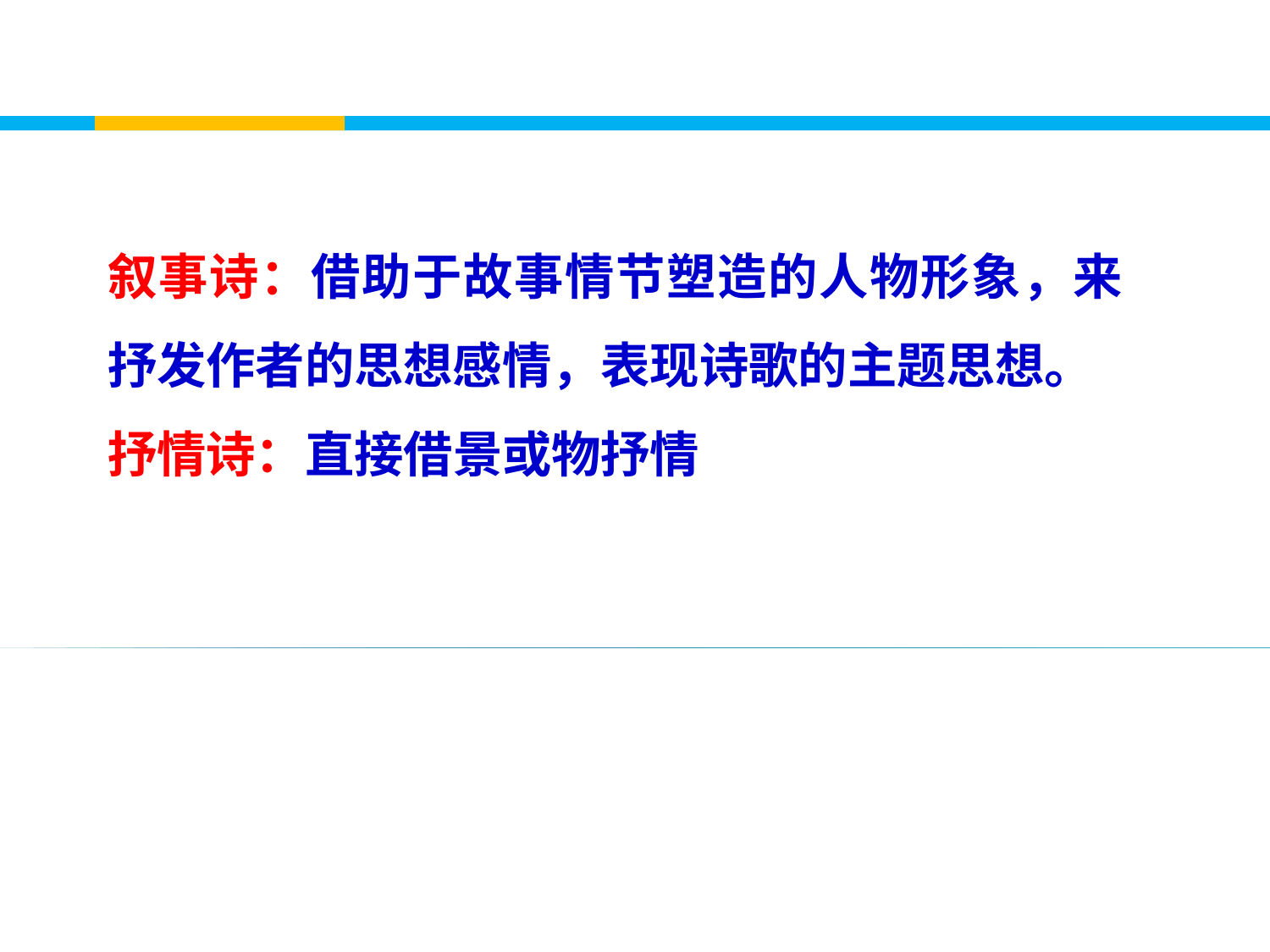

叙事诗：借助于故事情节塑造的人物形象，来抒发作者的思想感情，表现诗歌的主题思想。
抒情诗：直接借景或物抒情